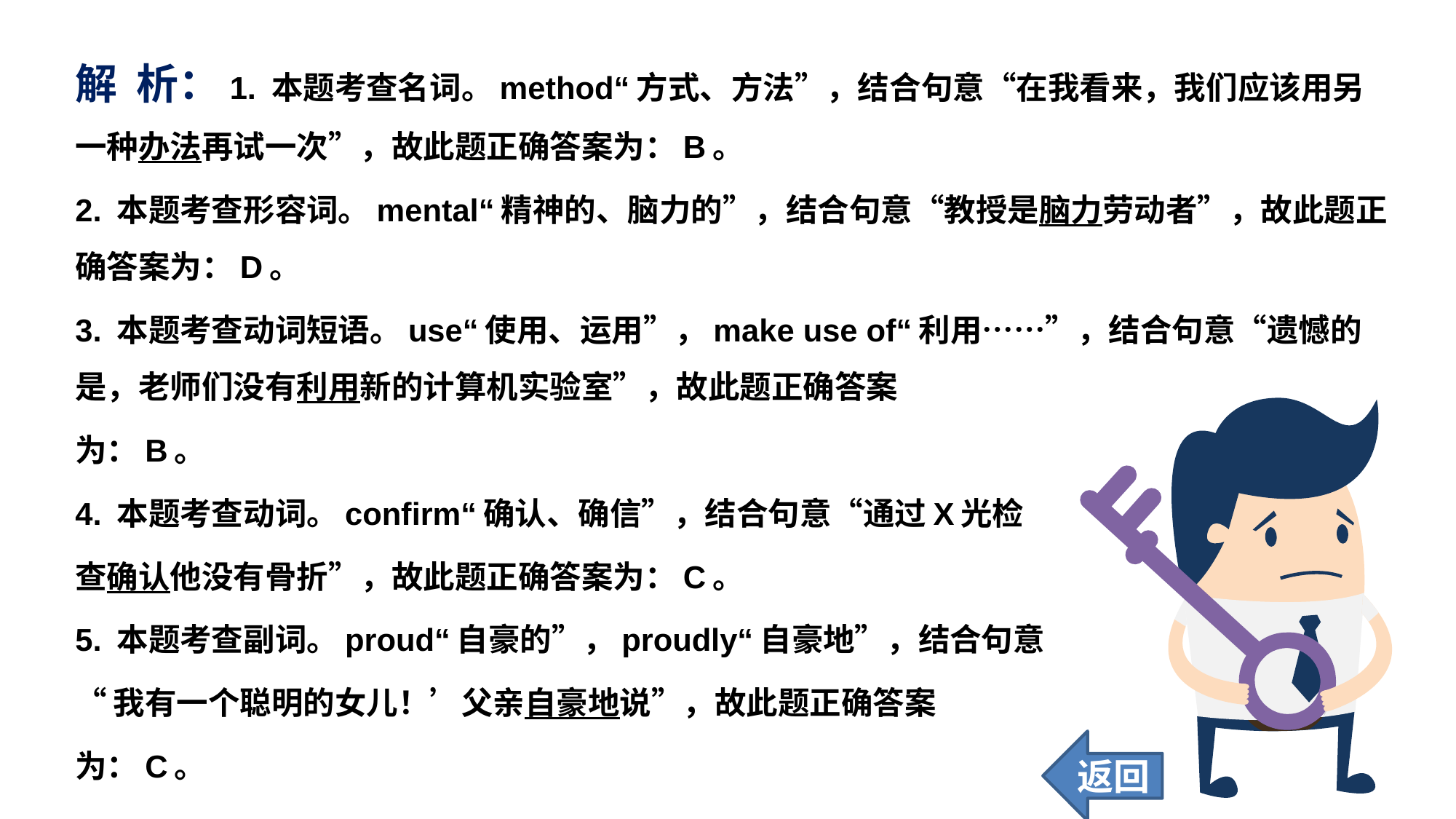

解  析：1. 本题考查名词。method“方式、方法”，结合句意“在我看来，我们应该用另一种办法再试一次”，故此题正确答案为：B。
2. 本题考查形容词。mental“精神的、脑力的”，结合句意“教授是脑力劳动者”，故此题正确答案为：D。
3. 本题考查动词短语。use“使用、运用”，make use of“利用……”，结合句意“遗憾的是，老师们没有利用新的计算机实验室”，故此题正确答案
为：B。
4. 本题考查动词。confirm“确认、确信”，结合句意“通过X光检
查确认他没有骨折”，故此题正确答案为：C。
5. 本题考查副词。proud“自豪的”，proudly“自豪地”，结合句意
“我有一个聪明的女儿！’父亲自豪地说”，故此题正确答案
为：C。

返回
44